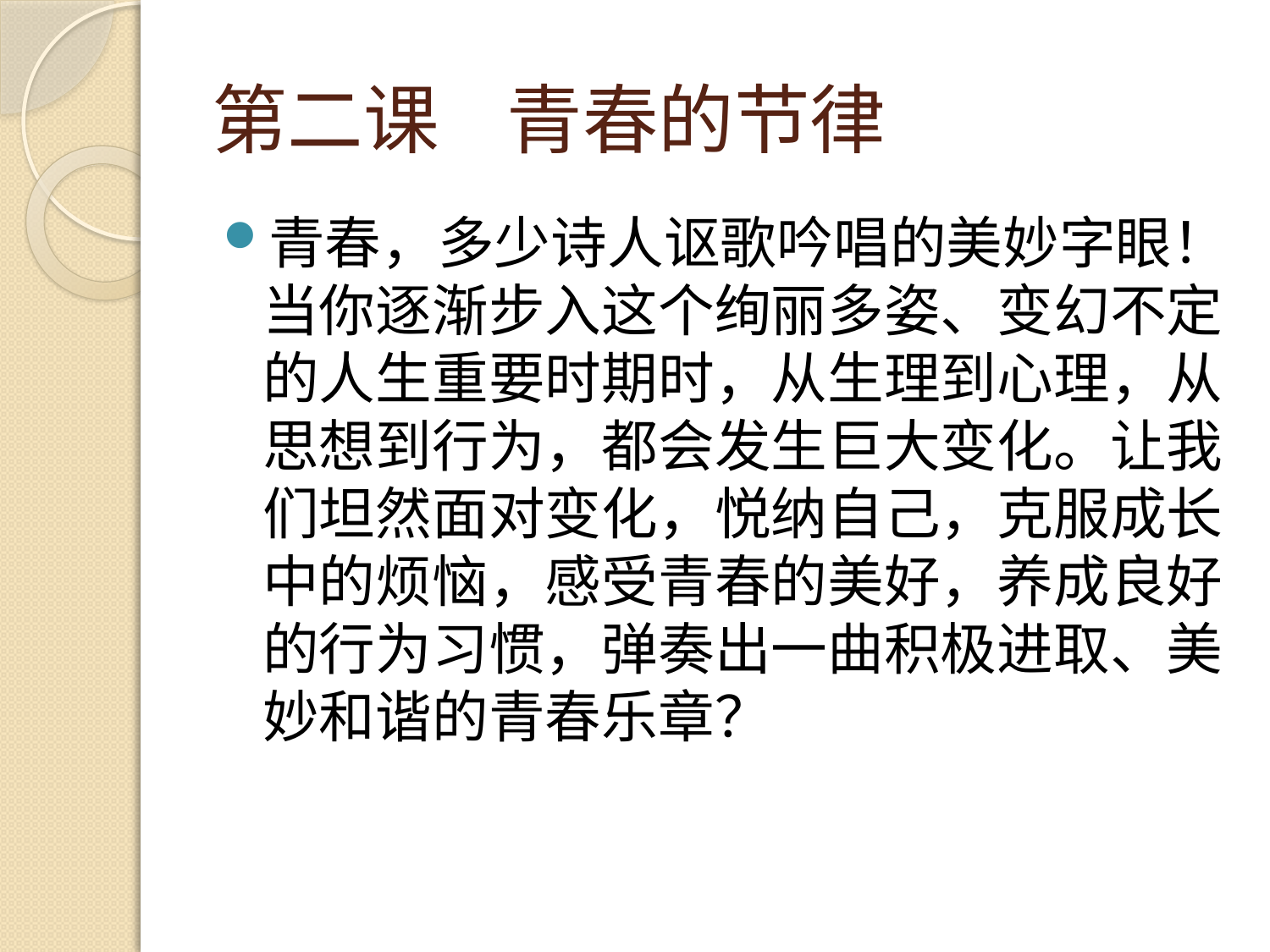

# 第二课    青春的节律
青春，多少诗人讴歌吟唱的美妙字眼！当你逐渐步入这个绚丽多姿、变幻不定的人生重要时期时，从生理到心理，从思想到行为，都会发生巨大变化。让我们坦然面对变化，悦纳自己，克服成长中的烦恼，感受青春的美好，养成良好的行为习惯，弹奏出一曲积极进取、美妙和谐的青春乐章？